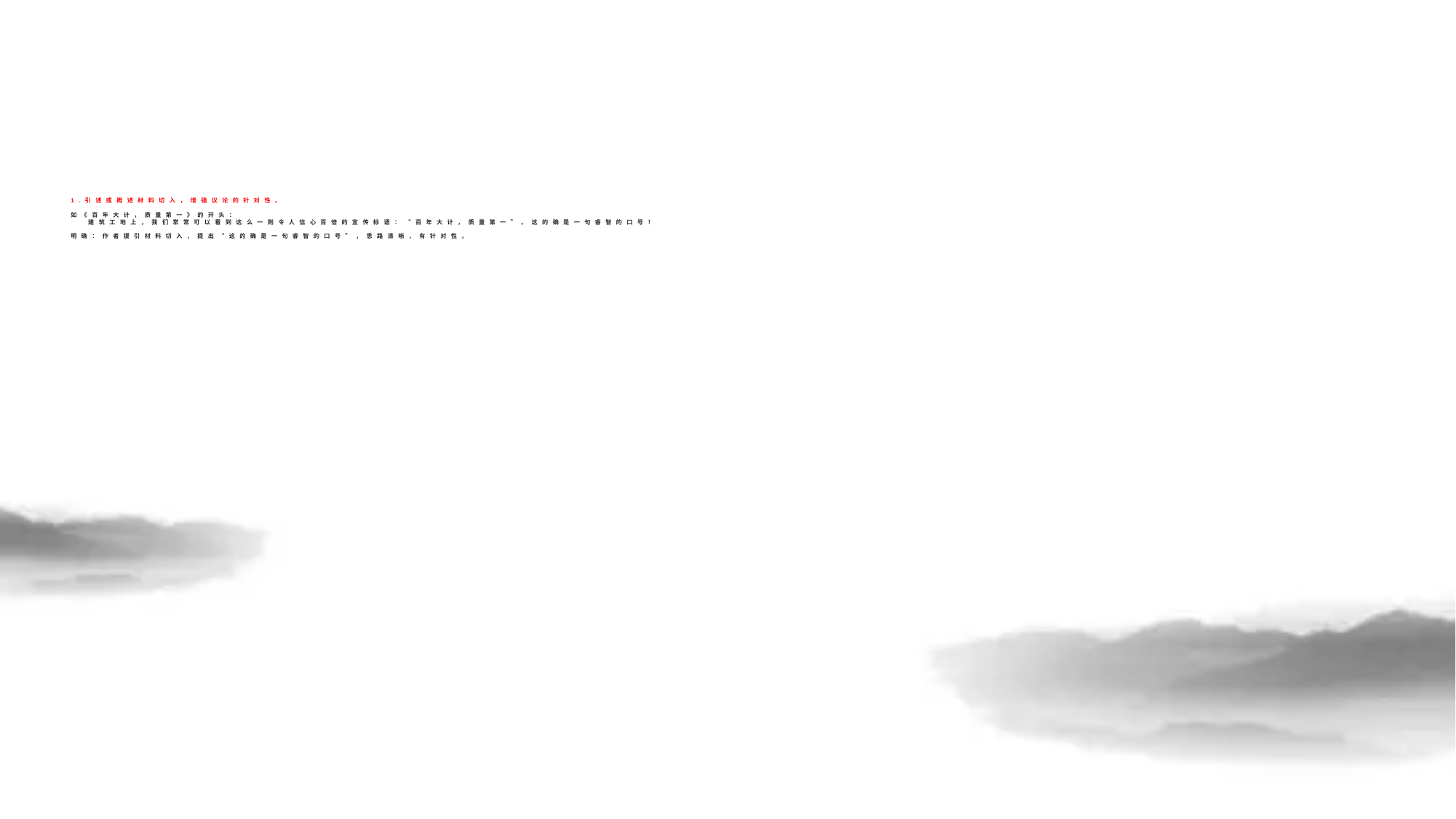

# 1.引述或概述材料切入，增强议论的针对性。 如《百年大计，质量第一》的开头： 建筑工地上，我们常常可以看到这么一则令人信心百倍的宣传标语：“百年大计，质量第一”。这的确是一句睿智的口号！ 明确：作者援引材料切入，提出“这的确是一句睿智的口号”，思路清晰，有针对性。